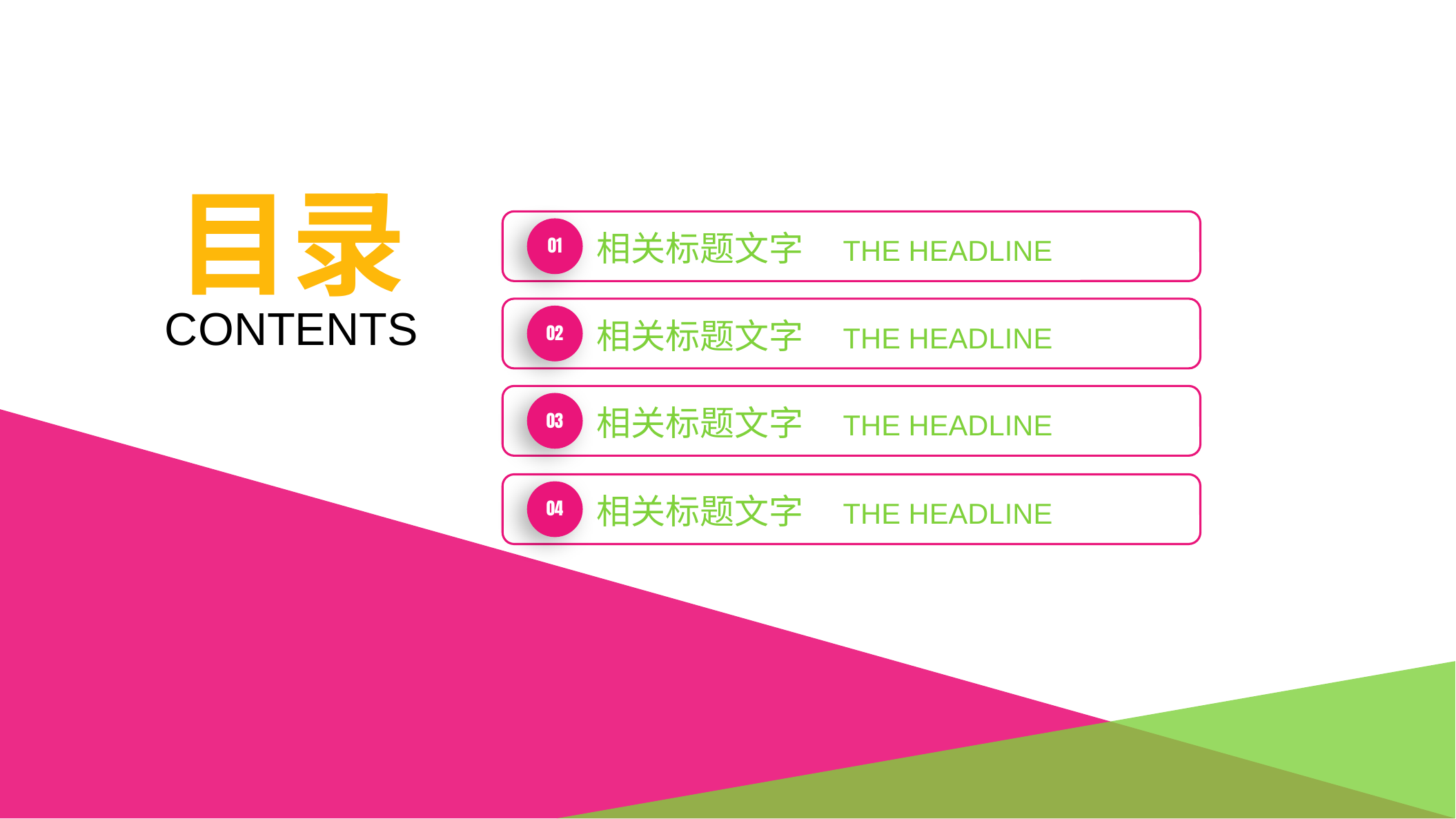

目录

01
相关标题文字    THE HEADLINE
contents

02
相关标题文字    THE HEADLINE

03
相关标题文字    THE HEADLINE

04
相关标题文字    THE HEADLINE